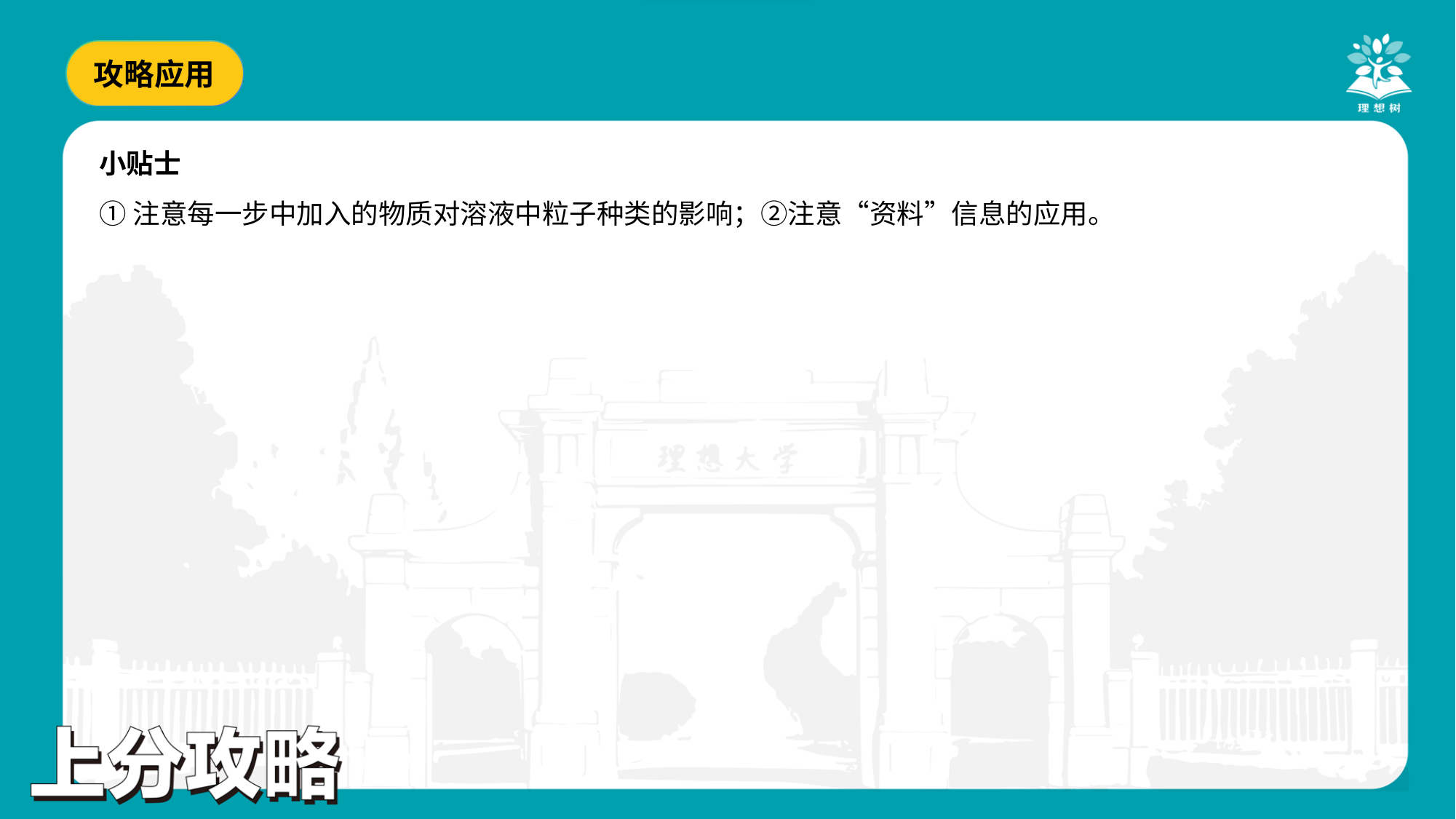

小贴士
①注意每一步中加入的物质对溶液中粒子种类的影响；②注意“资料”信息的应用。